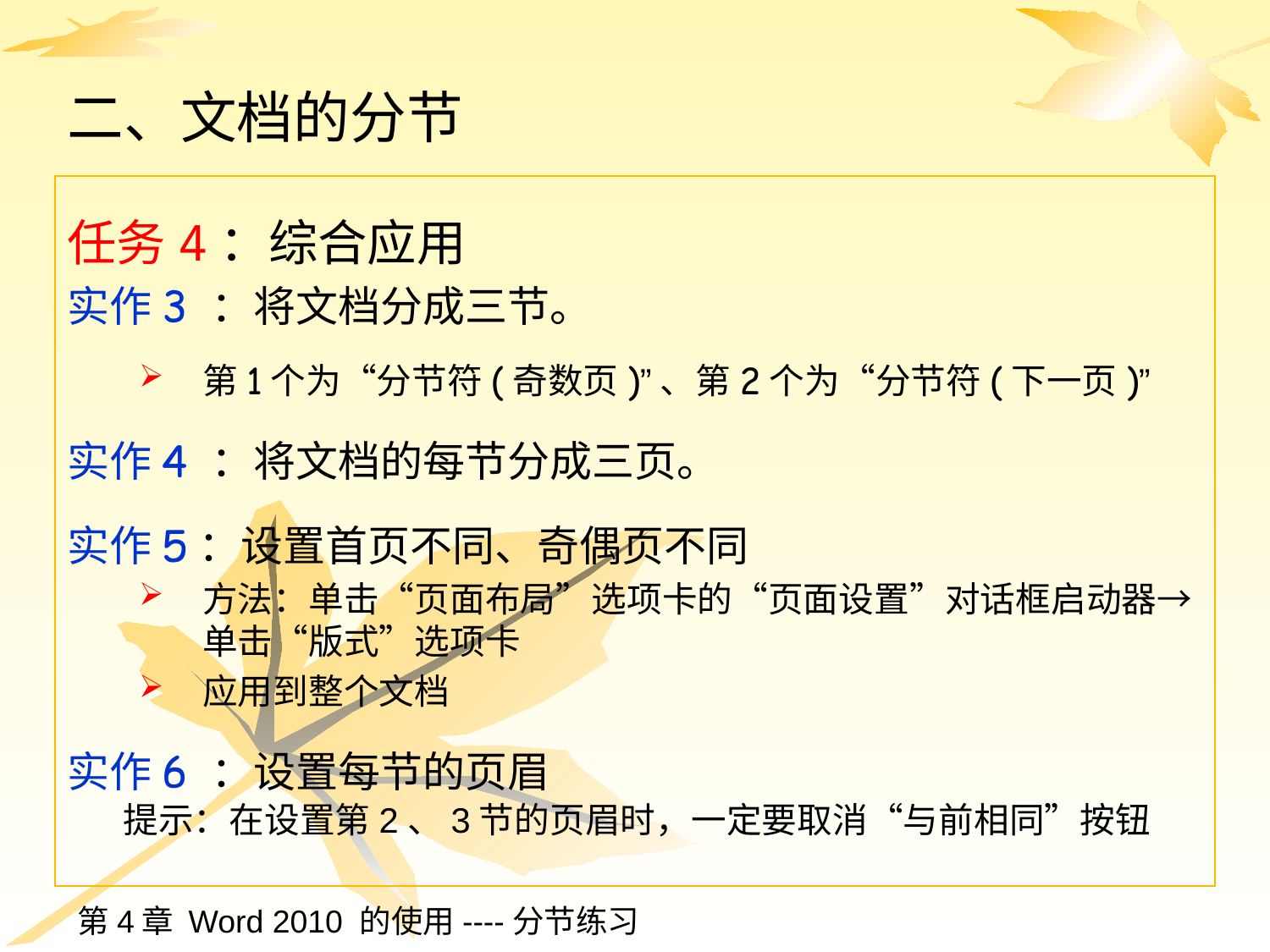

# 二、文档的分节
任务4：综合应用
实作3 ：将文档分成三节。
第1个为“分节符(奇数页)”、第2个为“分节符(下一页)”
实作4 ：将文档的每节分成三页。
实作5：设置首页不同、奇偶页不同
方法：单击“页面布局”选项卡的“页面设置”对话框启动器→单击“版式”选项卡
应用到整个文档
实作6 ：设置每节的页眉
提示：在设置第2、3节的页眉时，一定要取消“与前相同”按钮